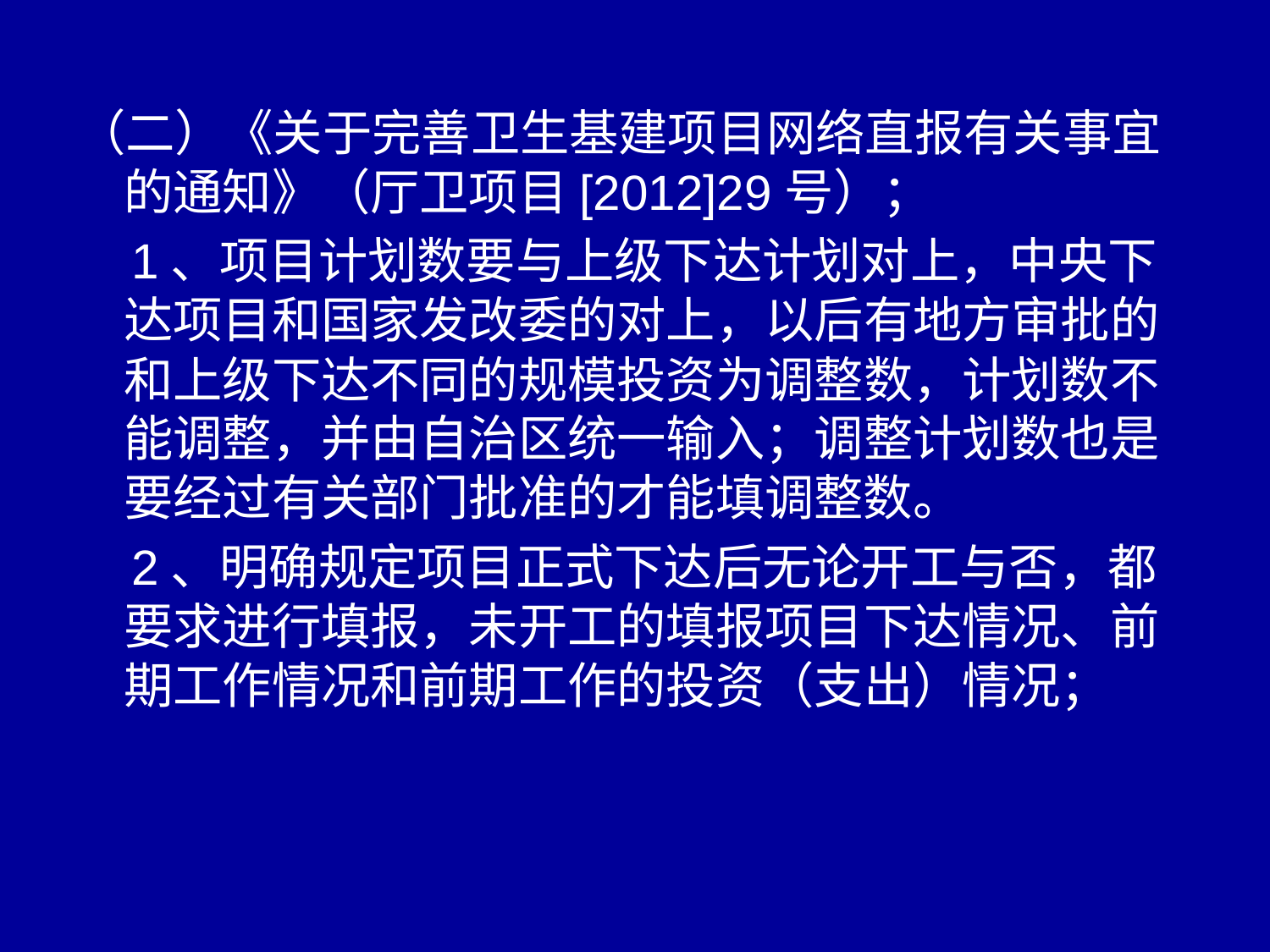

（二）《关于完善卫生基建项目网络直报有关事宜的通知》（厅卫项目[2012]29号）；
    1、项目计划数要与上级下达计划对上，中央下达项目和国家发改委的对上，以后有地方审批的和上级下达不同的规模投资为调整数，计划数不能调整，并由自治区统一输入；调整计划数也是要经过有关部门批准的才能填调整数。
    2、明确规定项目正式下达后无论开工与否，都要求进行填报，未开工的填报项目下达情况、前期工作情况和前期工作的投资（支出）情况；